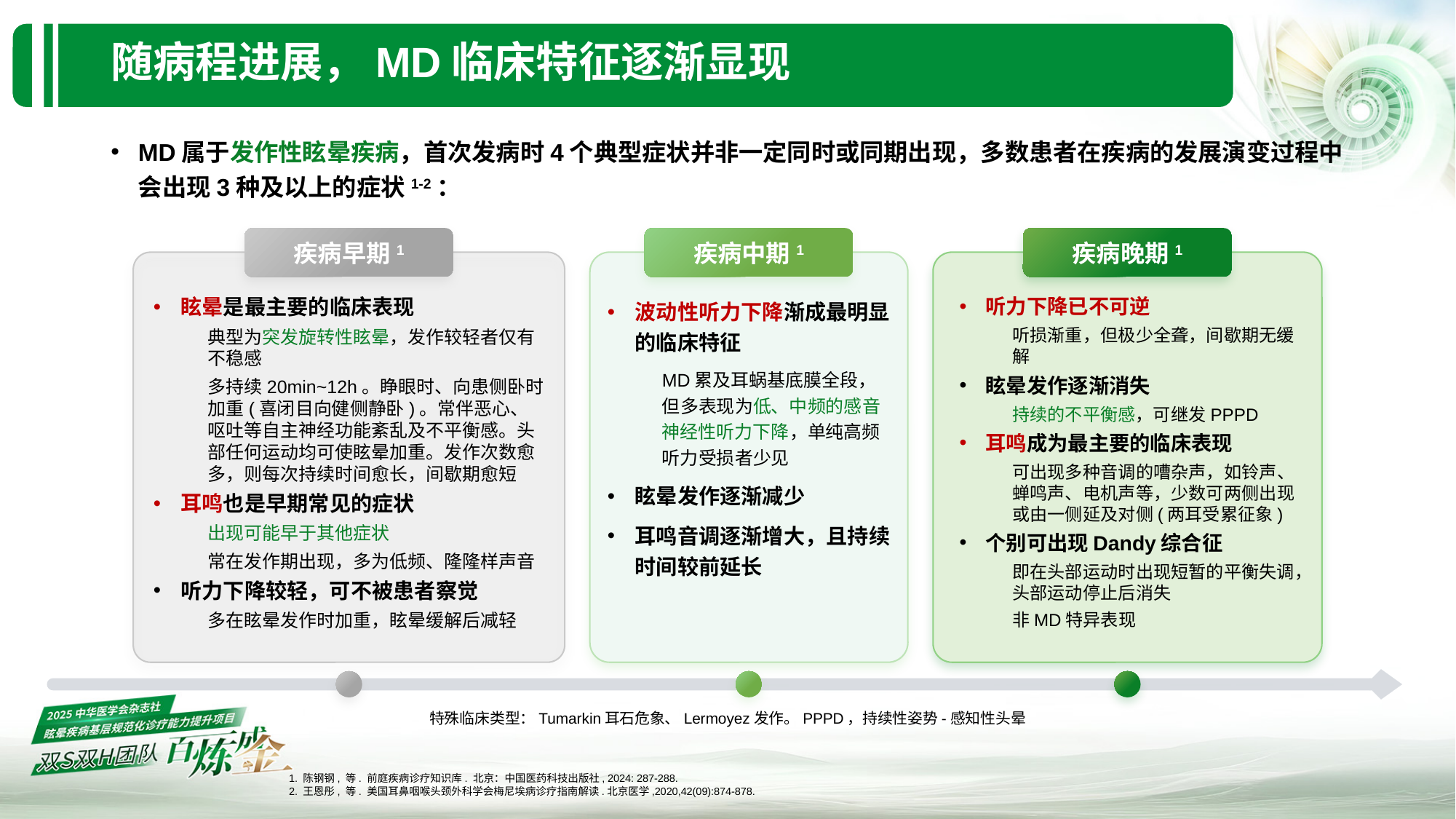

# 随病程进展，MD临床特征逐渐显现
MD属于发作性眩晕疾病，首次发病时4个典型症状并非一定同时或同期出现，多数患者在疾病的发展演变过程中会出现3种及以上的症状1-2：
疾病早期1

眩晕是最主要的临床表现
典型为突发旋转性眩晕，发作较轻者仅有不稳感
多持续20min~12h。睁眼时、向患侧卧时加重(喜闭目向健侧静卧)。常伴恶心、呕吐等自主神经功能紊乱及不平衡感。头部任何运动均可使眩晕加重。发作次数愈多，则每次持续时间愈长，间歇期愈短
耳鸣也是早期常见的症状
出现可能早于其他症状
常在发作期出现，多为低频、隆隆样声音
听力下降较轻，可不被患者察觉
多在眩晕发作时加重，眩晕缓解后减轻
疾病中期1

波动性听力下降渐成最明显的临床特征
MD累及耳蜗基底膜全段，但多表现为低、中频的感音神经性听力下降，单纯高频听力受损者少见
眩晕发作逐渐减少
耳鸣音调逐渐增大，且持续时间较前延长
疾病晚期1

听力下降已不可逆
听损渐重，但极少全聋，间歇期无缓解
眩晕发作逐渐消失
持续的不平衡感，可继发PPPD
耳鸣成为最主要的临床表现
可出现多种音调的嘈杂声，如铃声、蝉鸣声、电机声等，少数可两侧出现或由一侧延及对侧(两耳受累征象)
个别可出现Dandy综合征
即在头部运动时出现短暂的平衡失调，头部运动停止后消失
非MD特异表现

特殊临床类型：Tumarkin耳石危象、Lermoyez发作。PPPD，持续性姿势-感知性头晕
1. 陈钢钢, 等. 前庭疾病诊疗知识库. 北京：中国医药科技出版社, 2024: 287-288.
2. 王恩彤, 等. 美国耳鼻咽喉头颈外科学会梅尼埃病诊疗指南解读.北京医学,2020,42(09):874-878.